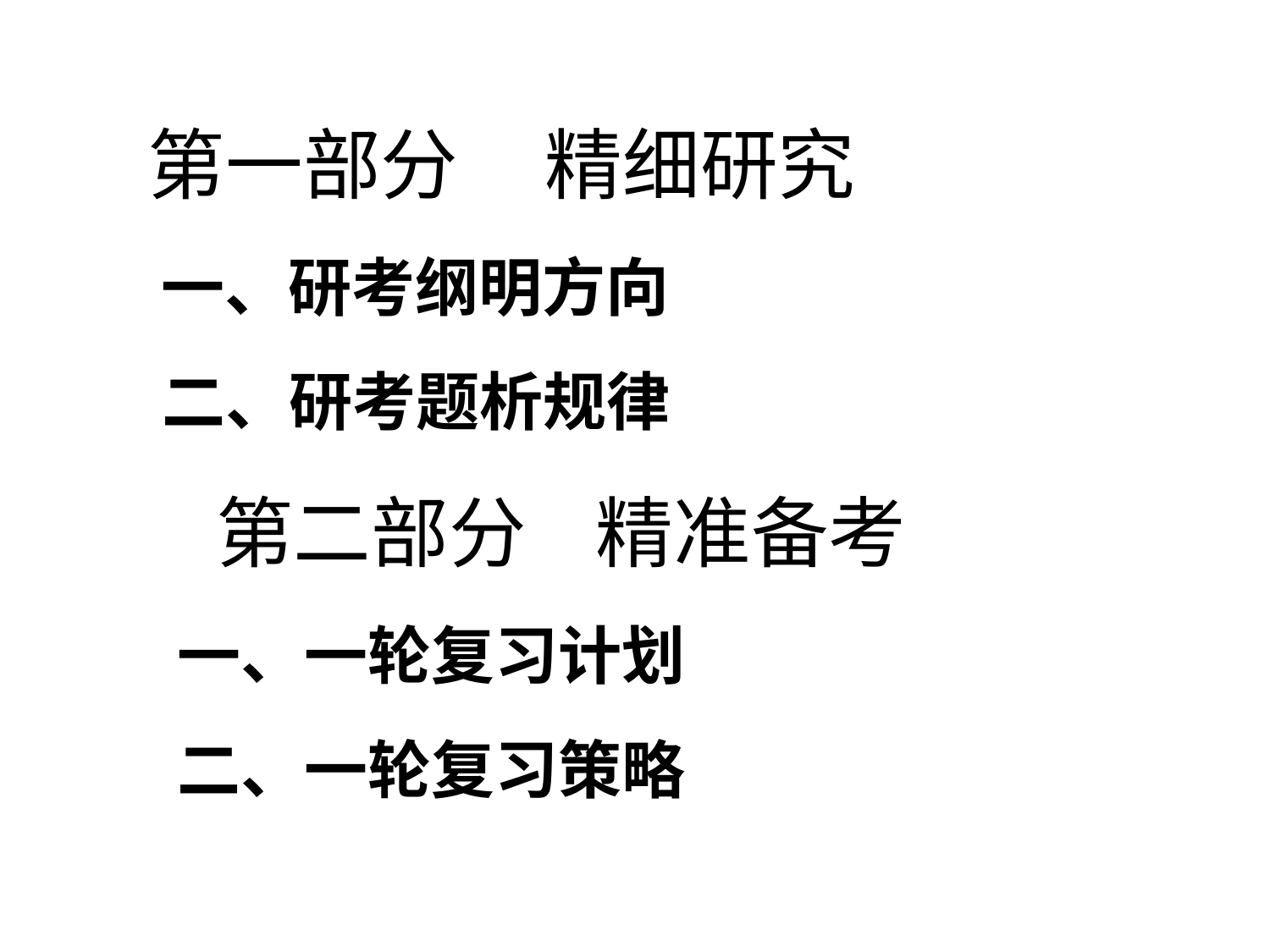

第一部分     精细研究
      一、研考纲明方向
      二、研考题析规律
       第二部分    精准备考
      一、一轮复习计划
      二、一轮复习策略